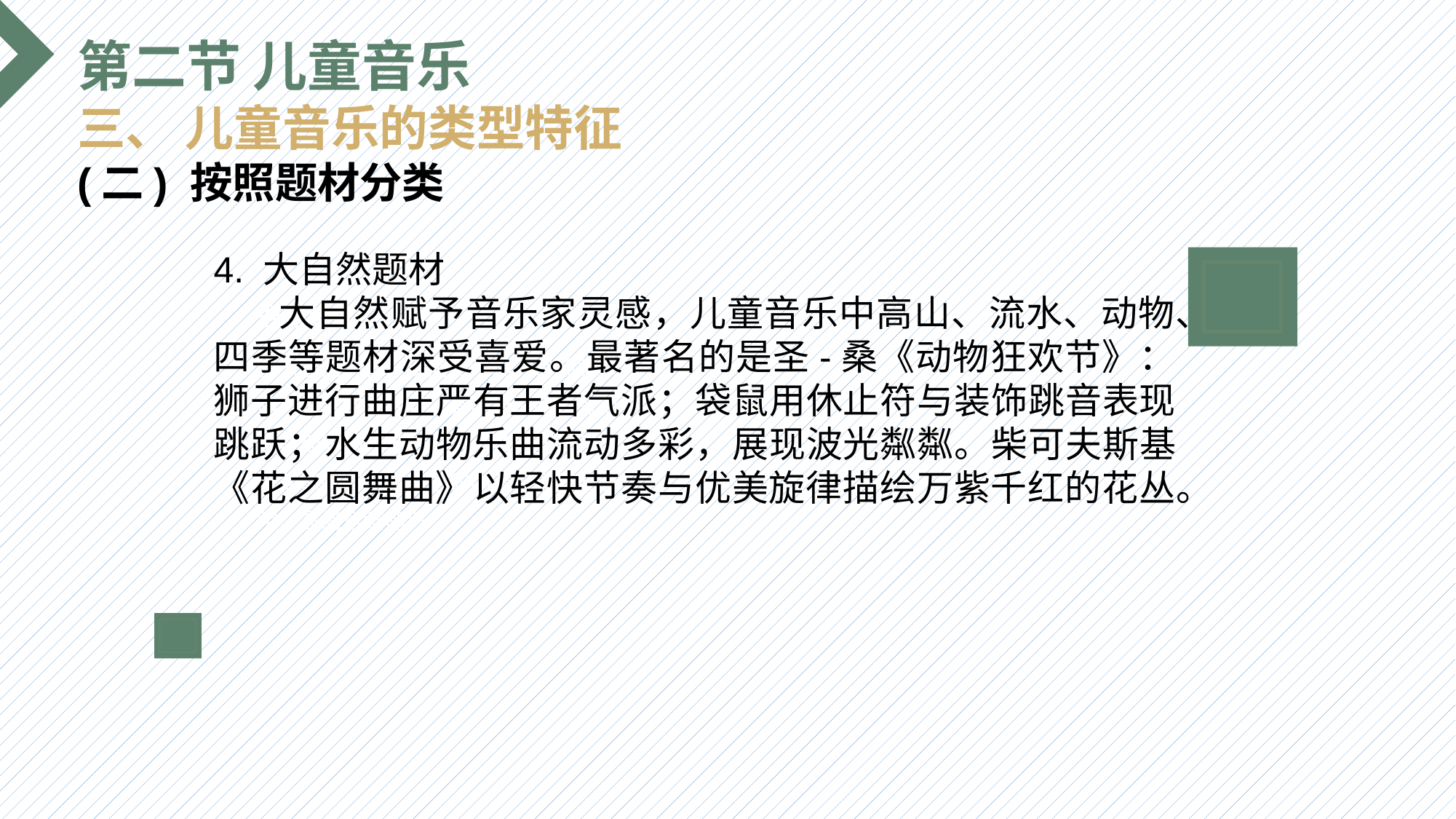

第二节 儿童音乐
三、 儿童音乐的类型特征
(二) 按照题材分类

4. 大自然题材
      大自然赋予音乐家灵感，儿童音乐中高山、流水、动物、四季等题材深受喜爱。最著名的是圣-桑《动物狂欢节》：狮子进行曲庄严有王者气派；袋鼠用休止符与装饰跳音表现跳跃；水生动物乐曲流动多彩，展现波光粼粼。柴可夫斯基《花之圆舞曲》以轻快节奏与优美旋律描绘万紫千红的花丛。

选题背景
输入您的内容，请简要说明，言简意赅即可输入您的内容，请简要说明，言简意赅即可输入您的内容，请简要说明，言简意赅即可输入您的内容，请简要说明，言简意赅即可